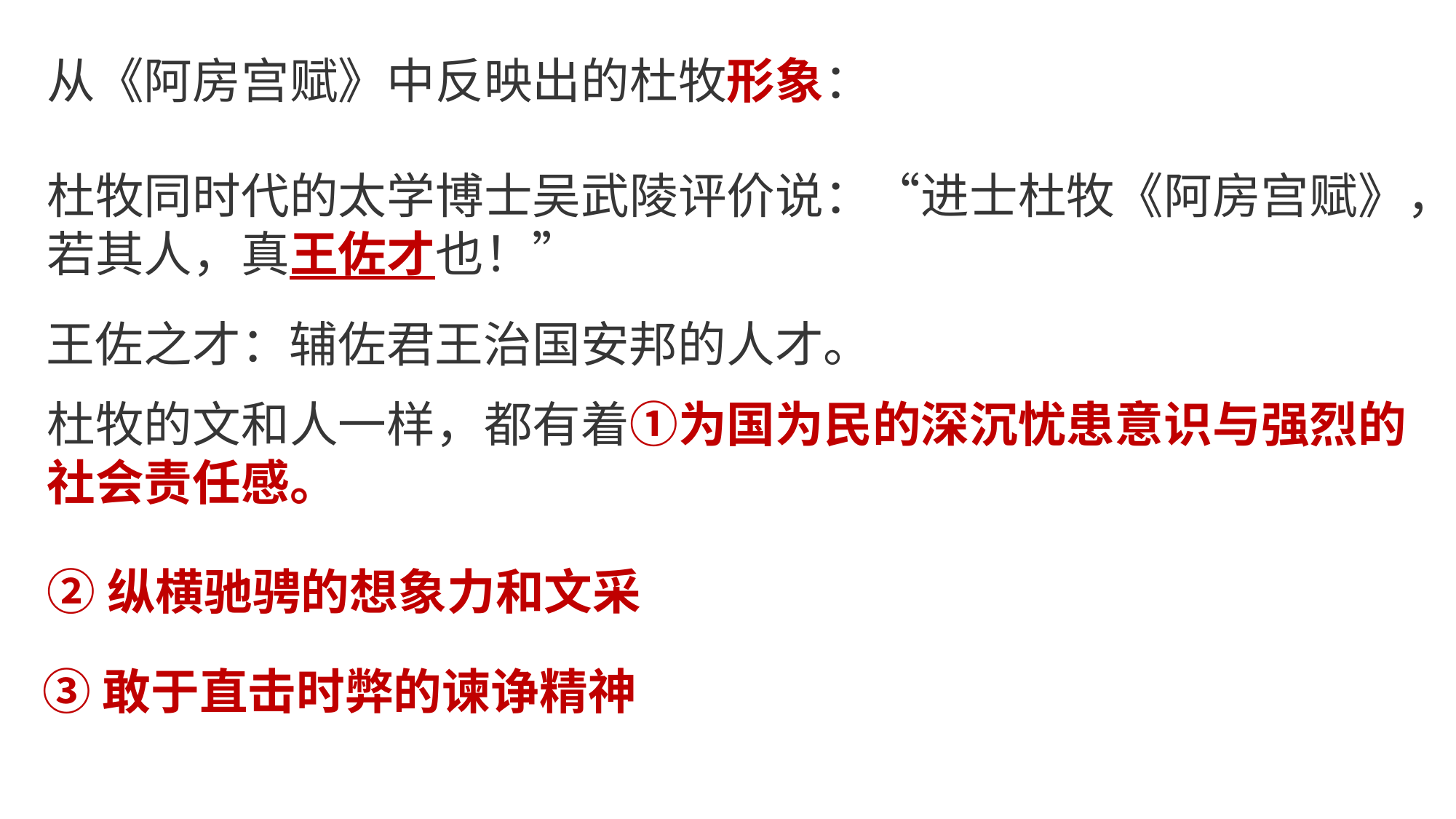

从《阿房宫赋》中反映出的杜牧形象：
杜牧同时代的太学博士吴武陵评价说：“进士杜牧《阿房宫赋》，若其人，真王佐才也！”
王佐之才：辅佐君王治国安邦的人才。
杜牧的文和人一样，都有着①为国为民的深沉忧患意识与强烈的社会责任感。
②纵横驰骋的想象力和文采
③敢于直击时弊的谏诤精神